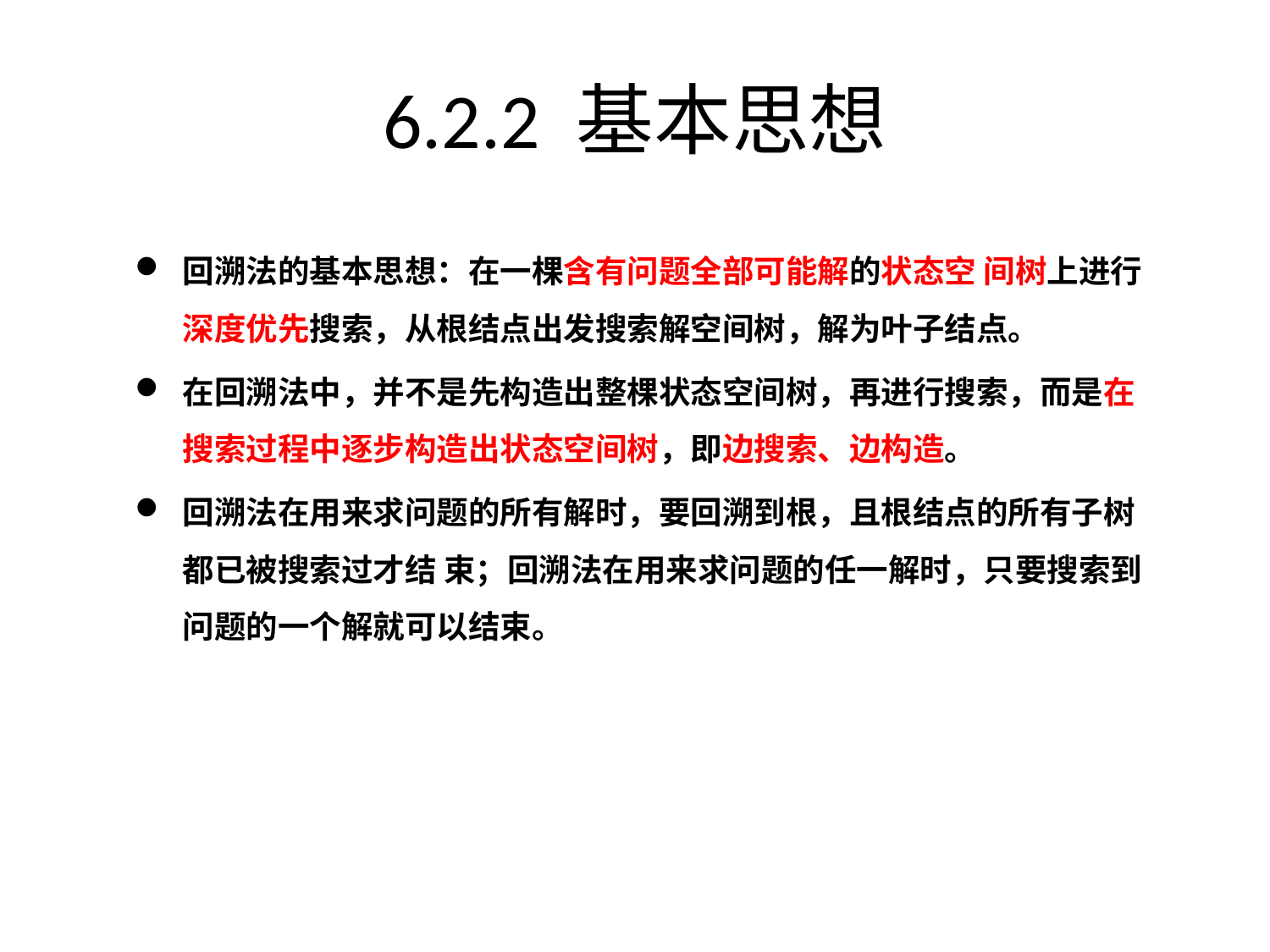

# 6.2.2 基本思想
回溯法的基本思想：在一棵含有问题全部可能解的状态空 间树上进行深度优先搜索，从根结点出发搜索解空间树，解为叶子结点。
在回溯法中，并不是先构造出整棵状态空间树，再进行搜索，而是在搜索过程中逐步构造出状态空间树，即边搜索、边构造。
回溯法在用来求问题的所有解时，要回溯到根，且根结点的所有子树都已被搜索过才结 束；回溯法在用来求问题的任一解时，只要搜索到问题的一个解就可以结束。